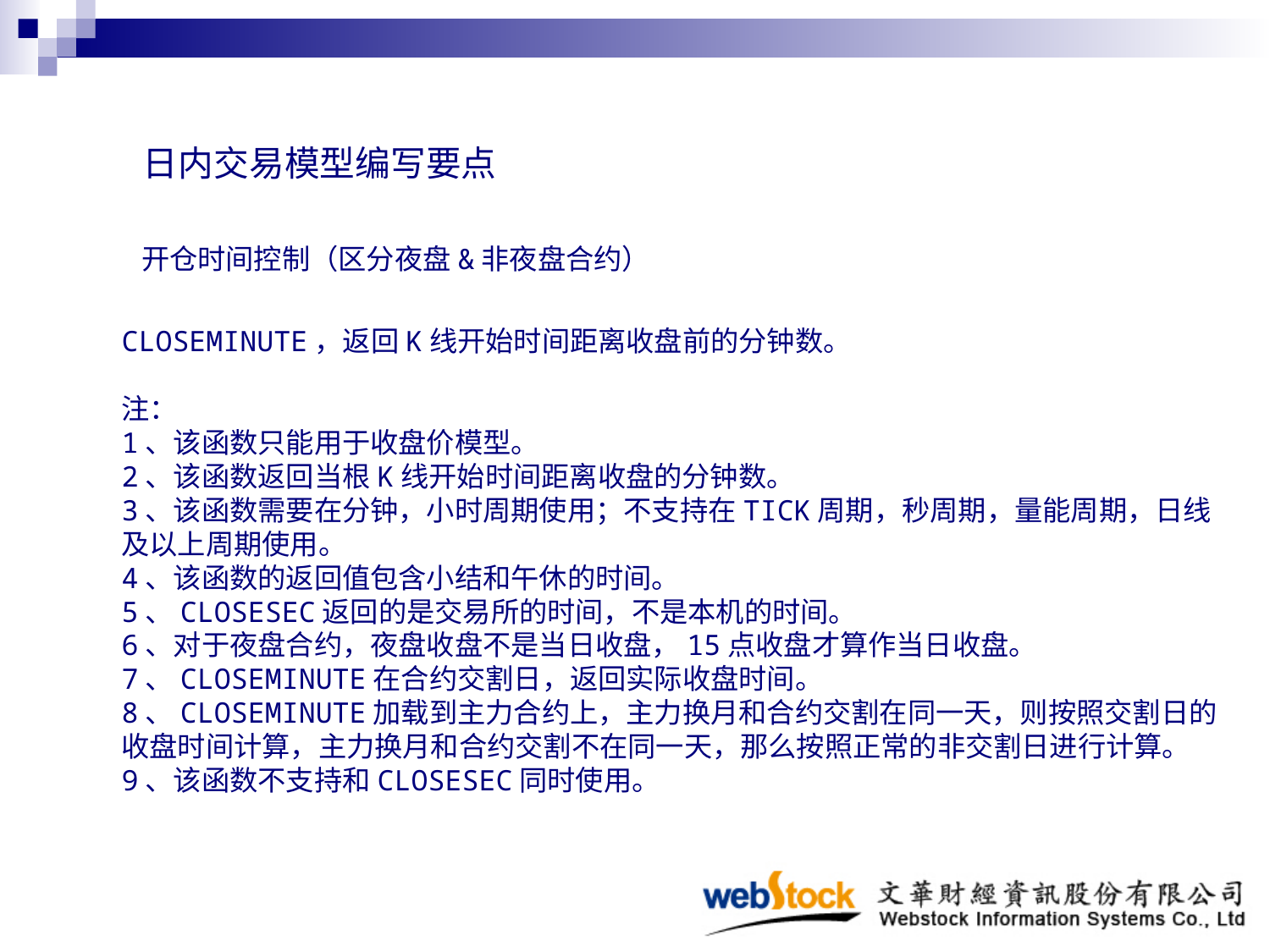

日内交易模型编写要点
开仓时间控制（区分夜盘&非夜盘合约）
CLOSEMINUTE，返回K线开始时间距离收盘前的分钟数。

注：
1、该函数只能用于收盘价模型。
2、该函数返回当根K线开始时间距离收盘的分钟数。
3、该函数需要在分钟，小时周期使用；不支持在TICK周期，秒周期，量能周期，日线及以上周期使用。
4、该函数的返回值包含小结和午休的时间。
5、CLOSESEC返回的是交易所的时间，不是本机的时间。
6、对于夜盘合约，夜盘收盘不是当日收盘，15点收盘才算作当日收盘。
7、CLOSEMINUTE在合约交割日，返回实际收盘时间。
8、CLOSEMINUTE加载到主力合约上，主力换月和合约交割在同一天，则按照交割日的收盘时间计算，主力换月和合约交割不在同一天，那么按照正常的非交割日进行计算。
9、该函数不支持和CLOSESEC同时使用。